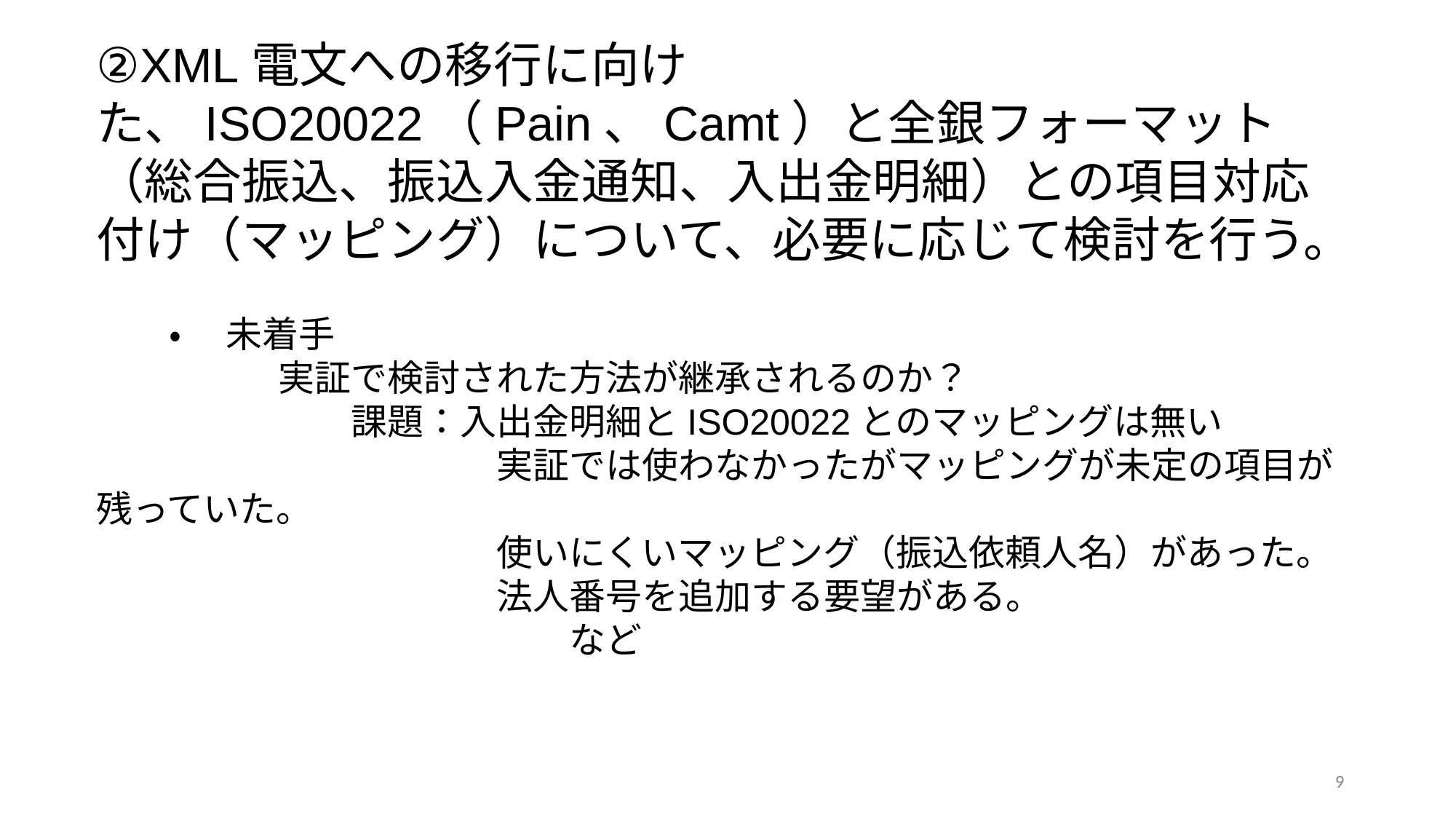

②XML電文への移行に向けた、ISO20022（Pain、Camt）と全銀フォーマット（総合振込、振込入金通知、入出金明細）との項目対応付け（マッピング）について、必要に応じて検討を行う。

　　・　 未着手
　　　　　実証で検討された方法が継承されるのか？
　　　　　　　課題：入出金明細とISO20022とのマッピングは無い
　　　　　　　　　　　実証では使わなかったがマッピングが未定の項目が残っていた。
　　　　　　　　　　　使いにくいマッピング（振込依頼人名）があった。
　　　　　　　　　　　法人番号を追加する要望がある。
　　　　　　　　　　　　　など

9